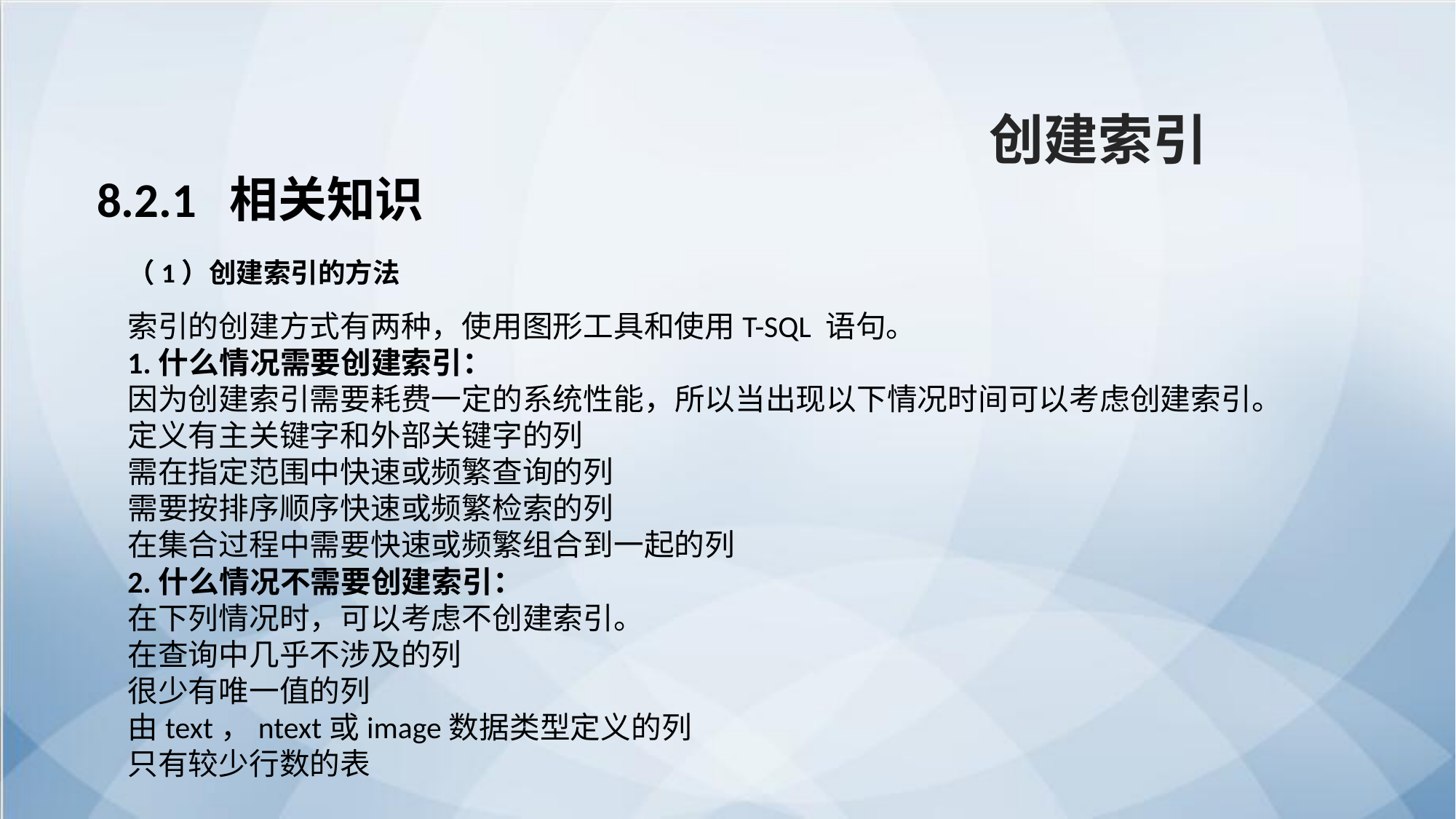

创建索引
8.2.1  相关知识
（1）创建索引的方法
索引的创建方式有两种，使用图形工具和使用T-SQL 语句。
1.什么情况需要创建索引：
因为创建索引需要耗费一定的系统性能，所以当出现以下情况时间可以考虑创建索引。
定义有主关键字和外部关键字的列
需在指定范围中快速或频繁查询的列
需要按排序顺序快速或频繁检索的列
在集合过程中需要快速或频繁组合到一起的列
2.什么情况不需要创建索引：
在下列情况时，可以考虑不创建索引。
在查询中几乎不涉及的列
很少有唯一值的列
由text，ntext或image数据类型定义的列
只有较少行数的表